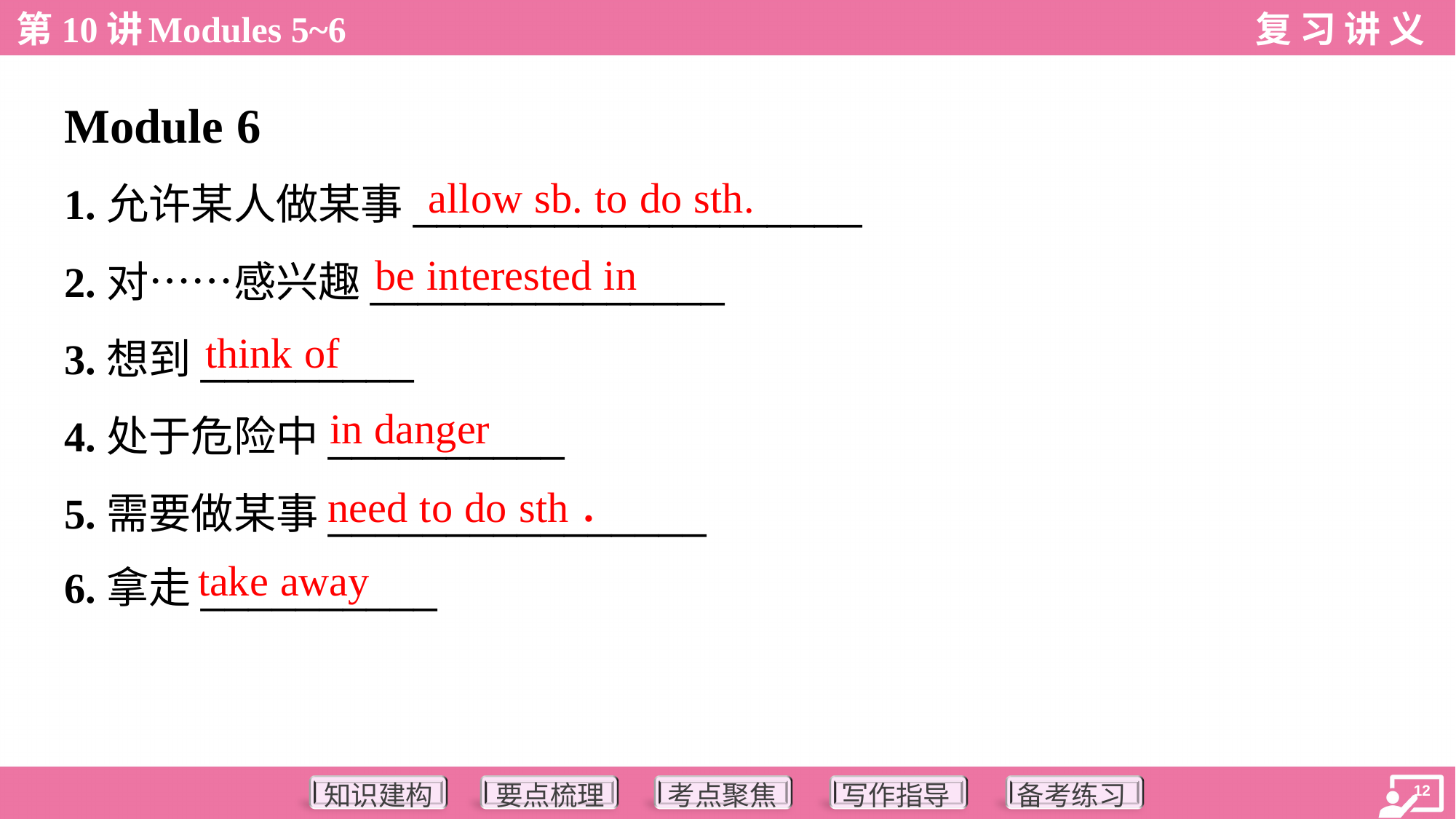

Module 6
allow sb. to do sth.
1.允许某人做某事___________________
2.对……感兴趣_______________
3.想到_________
4.处于危险中__________
5.需要做某事________________
6.拿走__________
be interested in
think of
in danger
need to do sth．
take away